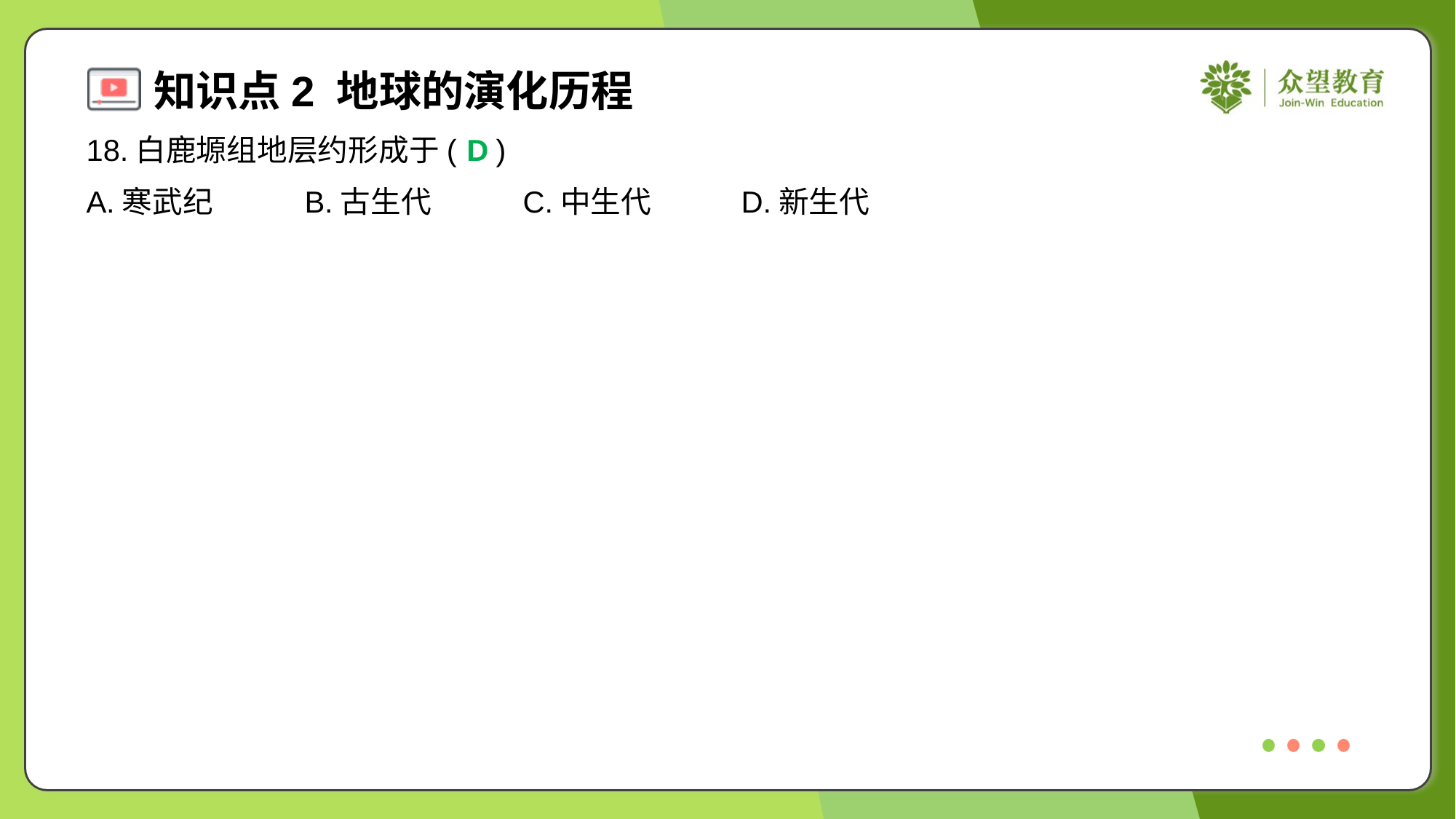

18.白鹿塬组地层约形成于(     )
D
A.寒武纪	B.古生代	C.中生代	D.新生代